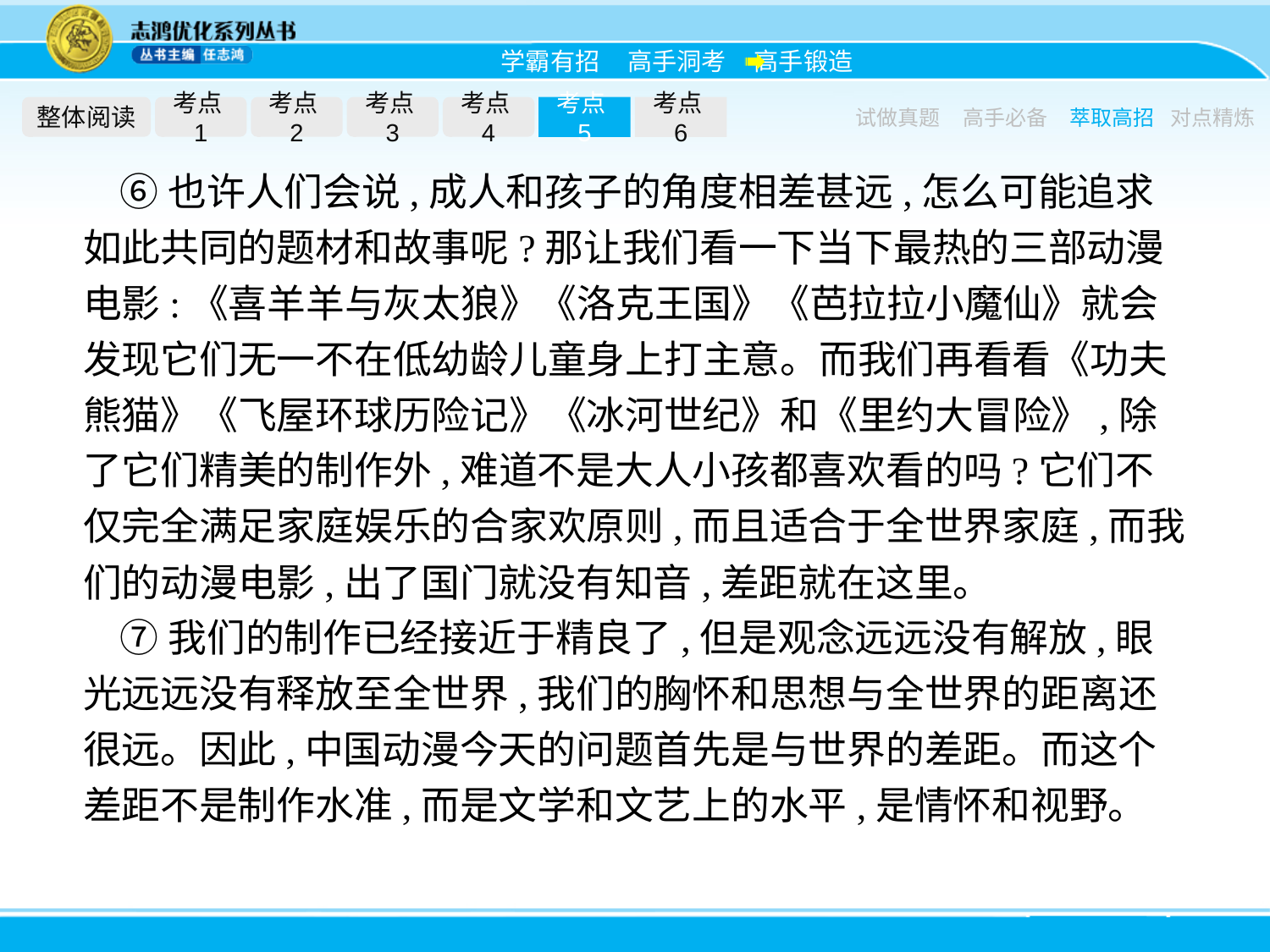

整体阅读
考点1
考点2
考点3
考点4
考点5
考点6
试做真题
高手必备
萃取高招
对点精炼
⑥也许人们会说,成人和孩子的角度相差甚远,怎么可能追求如此共同的题材和故事呢?那让我们看一下当下最热的三部动漫电影:《喜羊羊与灰太狼》《洛克王国》《芭拉拉小魔仙》就会发现它们无一不在低幼龄儿童身上打主意。而我们再看看《功夫熊猫》《飞屋环球历险记》《冰河世纪》和《里约大冒险》,除了它们精美的制作外,难道不是大人小孩都喜欢看的吗?它们不仅完全满足家庭娱乐的合家欢原则,而且适合于全世界家庭,而我们的动漫电影,出了国门就没有知音,差距就在这里。
⑦我们的制作已经接近于精良了,但是观念远远没有解放,眼光远远没有释放至全世界,我们的胸怀和思想与全世界的距离还很远。因此,中国动漫今天的问题首先是与世界的差距。而这个差距不是制作水准,而是文学和文艺上的水平,是情怀和视野。